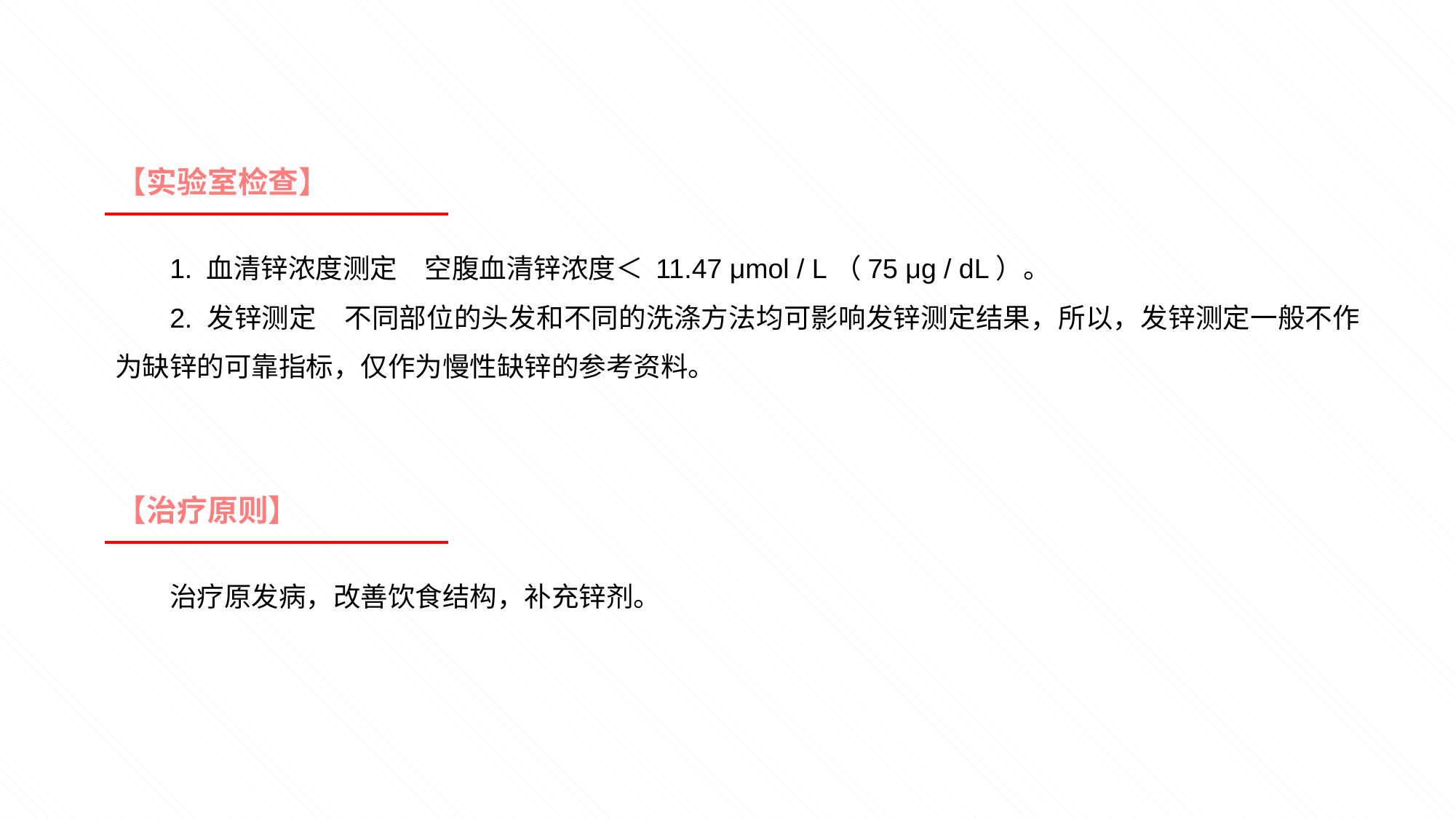

【实验室检查】
1. 血清锌浓度测定　空腹血清锌浓度＜ 11.47 μmol / L（75 μg / dL）。
2. 发锌测定　不同部位的头发和不同的洗涤方法均可影响发锌测定结果，所以，发锌测定一般不作为缺锌的可靠指标，仅作为慢性缺锌的参考资料。

【治疗原则】
治疗原发病，改善饮食结构，补充锌剂。